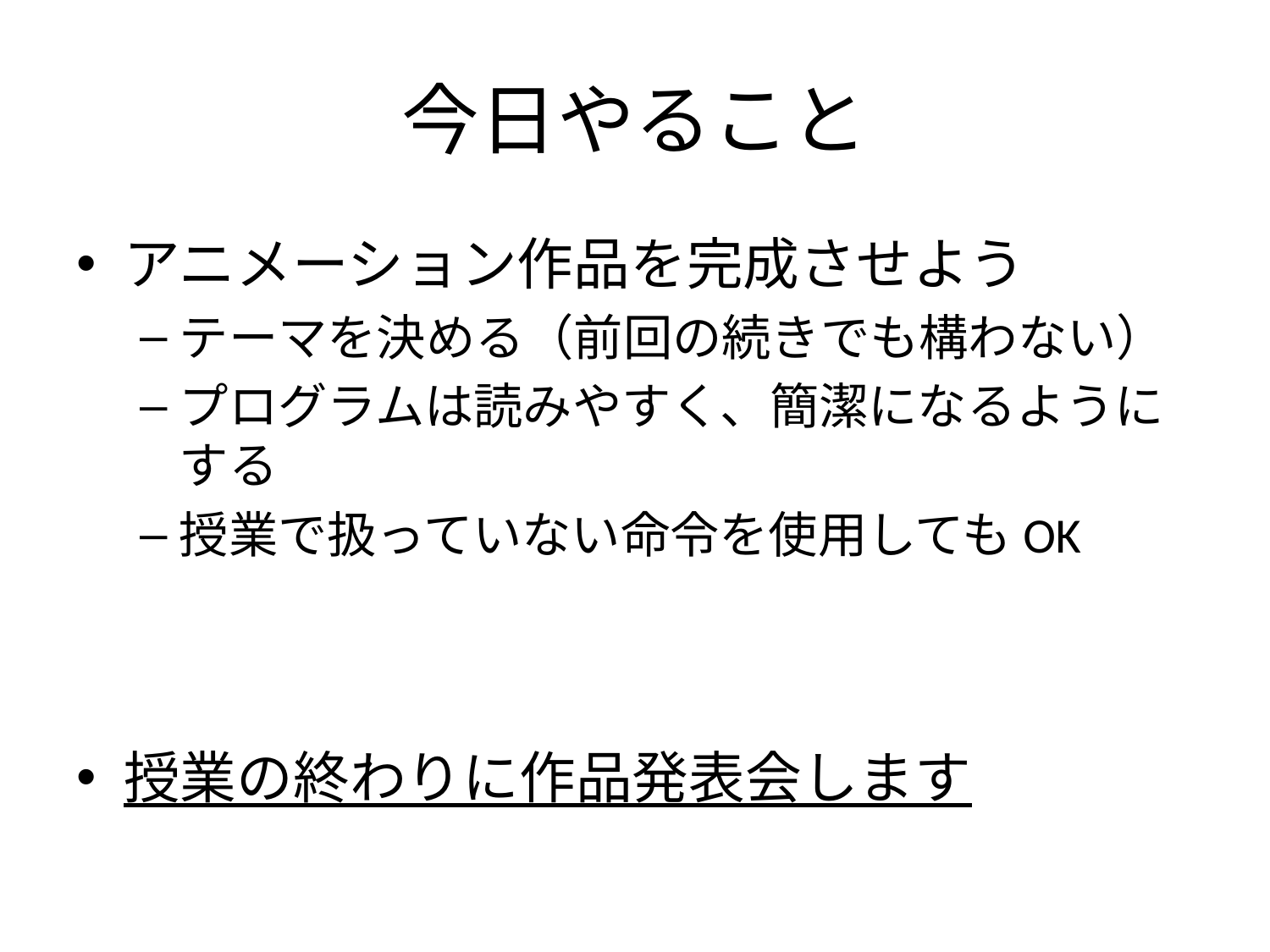

# 今日やること
アニメーション作品を完成させよう
テーマを決める（前回の続きでも構わない）
プログラムは読みやすく、簡潔になるようにする
授業で扱っていない命令を使用してもOK

授業の終わりに作品発表会します